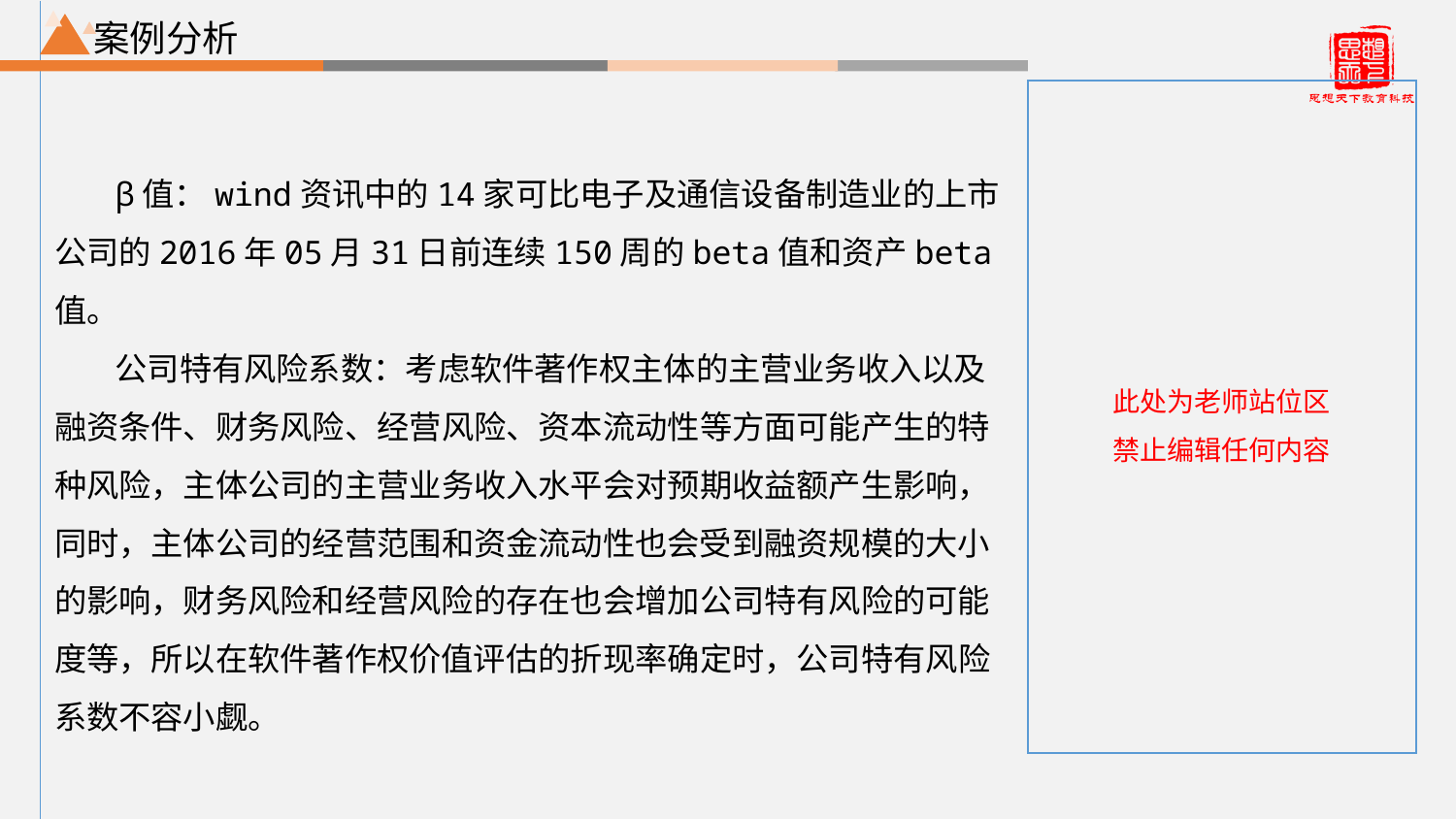

案例分析
β值：wind资讯中的14家可比电子及通信设备制造业的上市公司的2016年05月31日前连续150周的beta值和资产beta值。
公司特有风险系数：考虑软件著作权主体的主营业务收入以及融资条件、财务风险、经营风险、资本流动性等方面可能产生的特种风险，主体公司的主营业务收入水平会对预期收益额产生影响，同时，主体公司的经营范围和资金流动性也会受到融资规模的大小的影响，财务风险和经营风险的存在也会增加公司特有风险的可能度等，所以在软件著作权价值评估的折现率确定时，公司特有风险系数不容小觑。
78